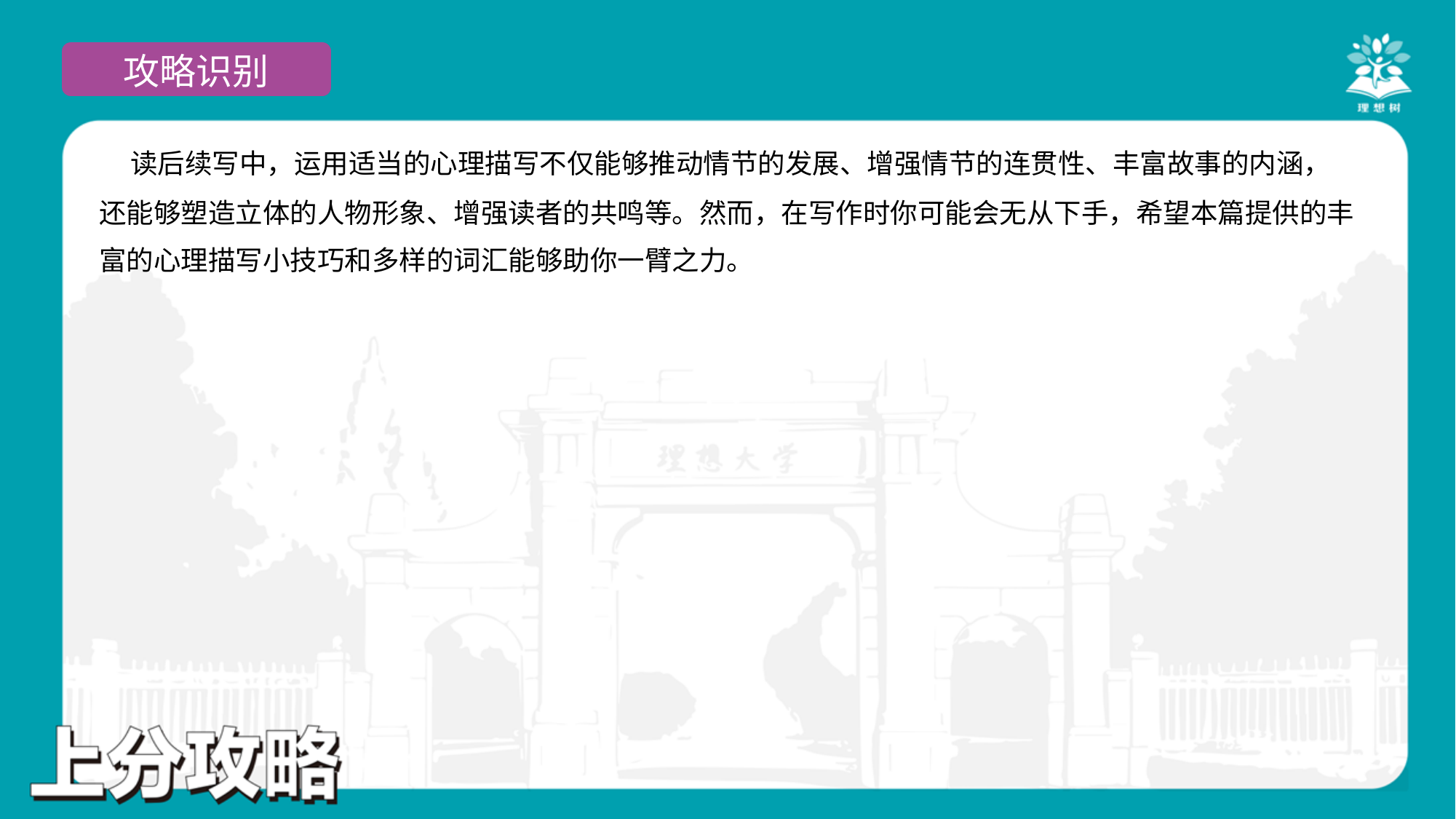

读后续写中，运用适当的心理描写不仅能够推动情节的发展、增强情节的连贯性、丰富故事的内涵，
还能够塑造立体的人物形象、增强读者的共鸣等。然而，在写作时你可能会无从下手，希望本篇提供的丰
富的心理描写小技巧和多样的词汇能够助你一臂之力。